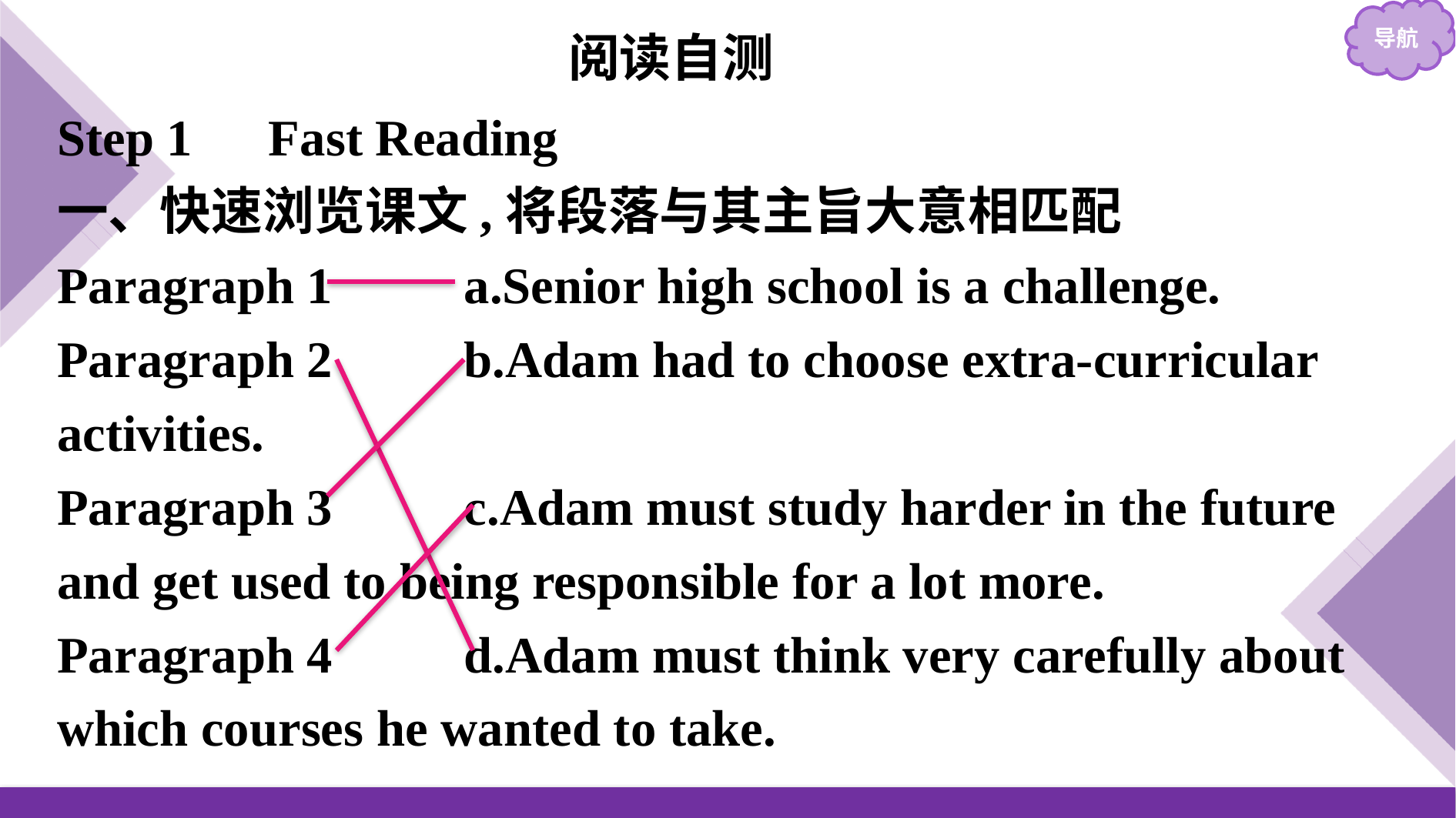

阅读自测
Step 1　Fast Reading
一、快速浏览课文,将段落与其主旨大意相匹配
Paragraph 1　　	a.Senior high school is a challenge.
Paragraph 2		b.Adam had to choose extra-curricular activities.
Paragraph 3		c.Adam must study harder in the future and get used to being responsible for a lot more.
Paragraph 4		d.Adam must think very carefully about which courses he wanted to take.